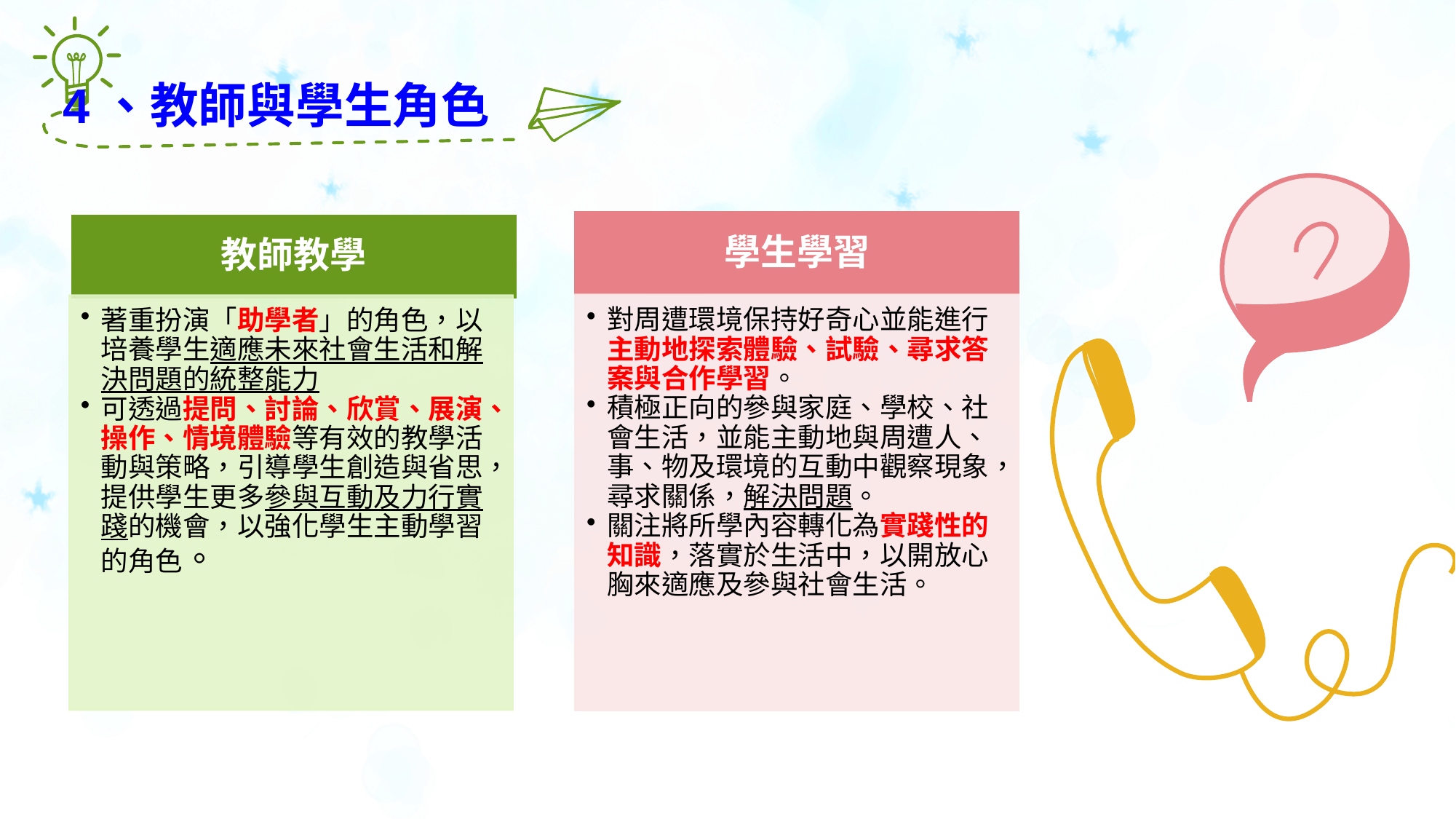

4、教師與學生角色

教師教學
著重扮演「助學者」的角色，以培養學生適應未來社會生活和解決問題的統整能力
可透過提問、討論、欣賞、展演、操作、情境體驗等有效的教學活動與策略，引導學生創造與省思，提供學生更多參與互動及力行實踐的機會，以強化學生主動學習的角色。
學生學習
對周遭環境保持好奇心並能進行主動地探索體驗、試驗、尋求答案與合作學習。
積極正向的參與家庭、學校、社會生活，並能主動地與周遭人、事、物及環境的互動中觀察現象，尋求關係，解決問題。
關注將所學內容轉化為實踐性的知識，落實於生活中，以開放心胸來適應及參與社會生活。